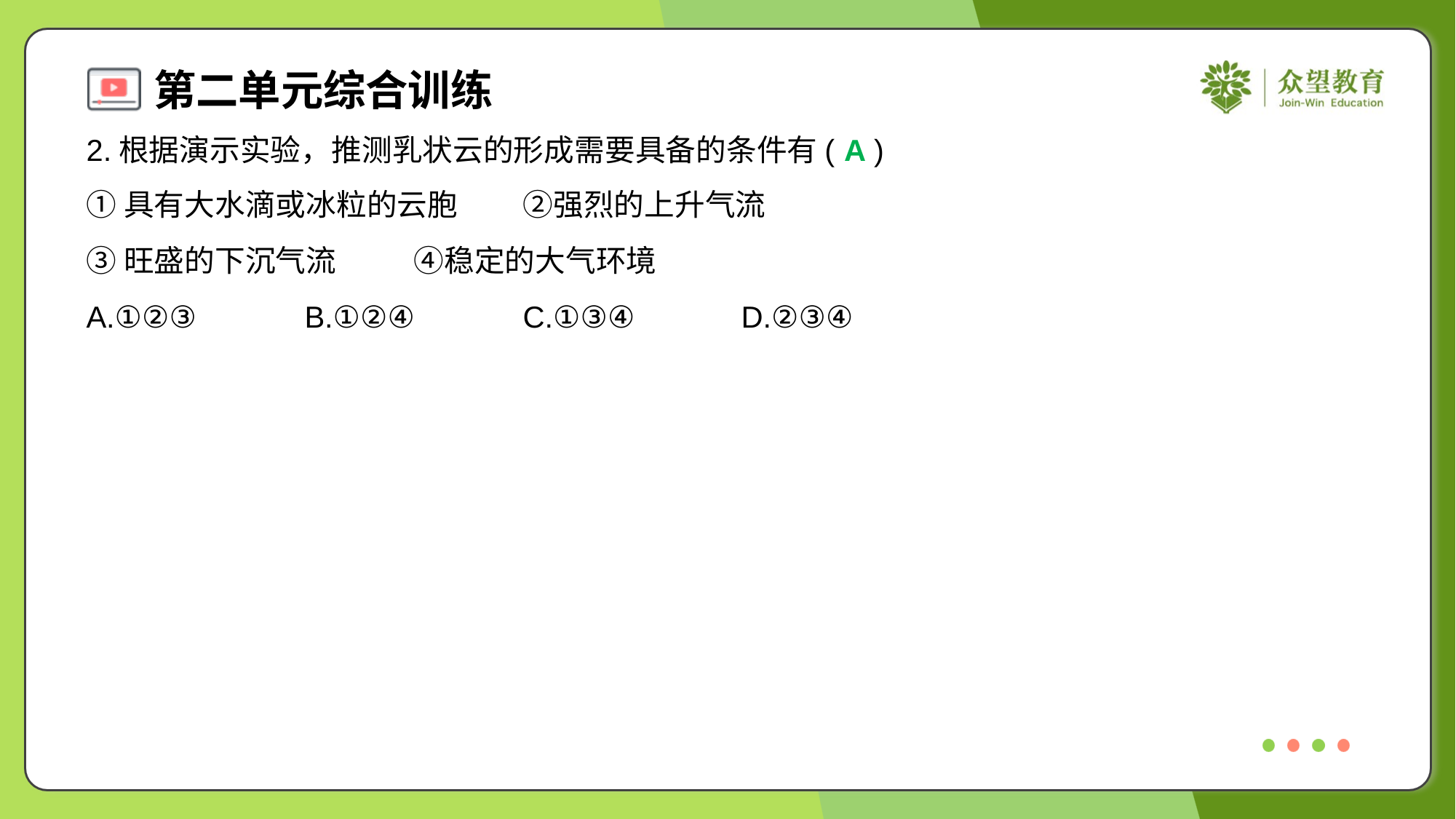

2.根据演示实验，推测乳状云的形成需要具备的条件有(     )
A
①具有大水滴或冰粒的云胞	②强烈的上升气流
③旺盛的下沉气流	④稳定的大气环境
A.①②③	B.①②④	C.①③④	D.②③④